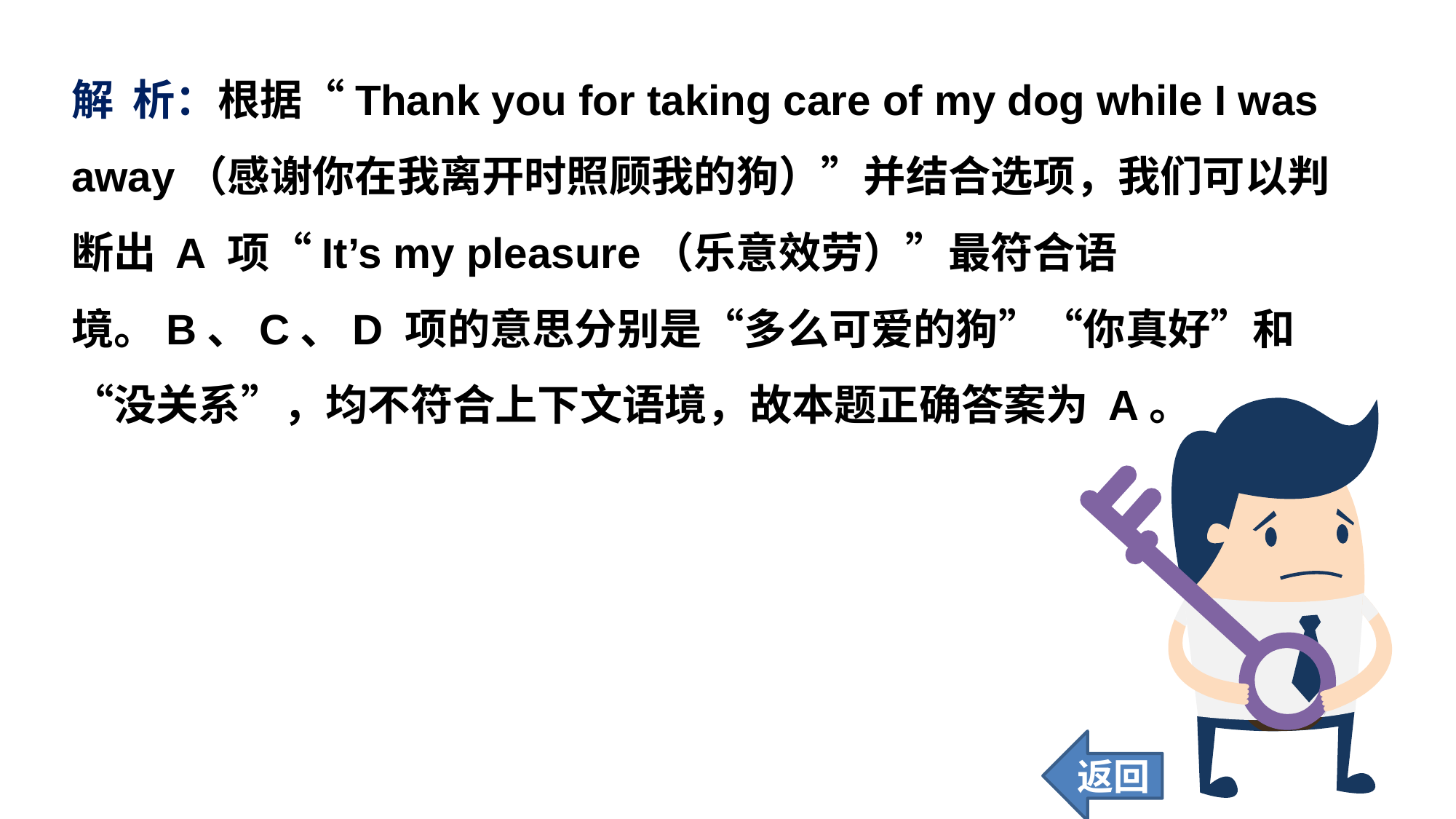

解  析：根据“Thank you for taking care of my dog while I was away（感谢你在我离开时照顾我的狗）”并结合选项，我们可以判断出 A 项“It’s my pleasure（乐意效劳）”最符合语境。B、C、D 项的意思分别是“多么可爱的狗”“你真好”和“没关系”，均不符合上下文语境，故本题正确答案为 A。

返回
116